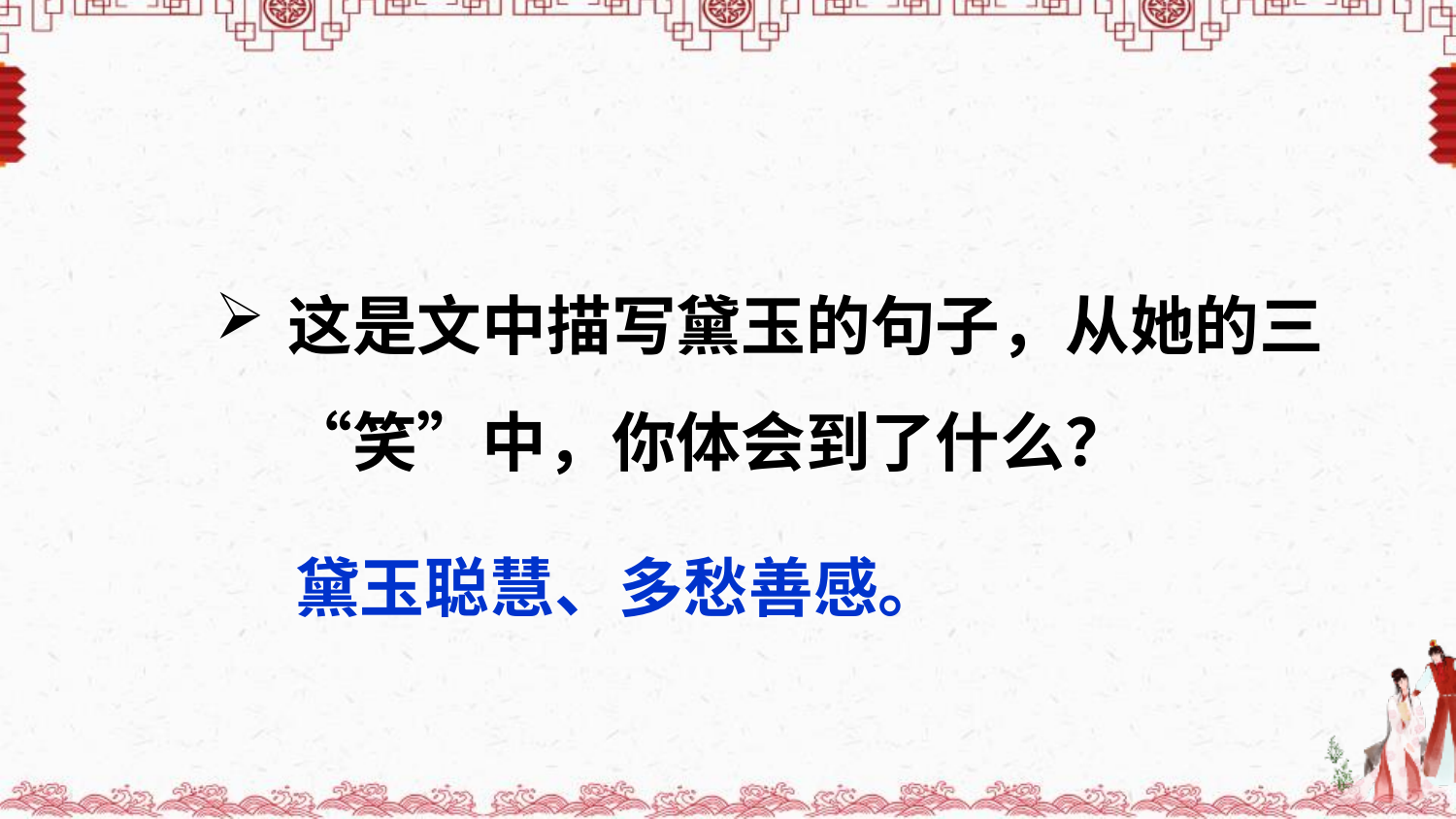

这是文中描写黛玉的句子，从她的三“笑”中，你体会到了什么？
黛玉聪慧、多愁善感。